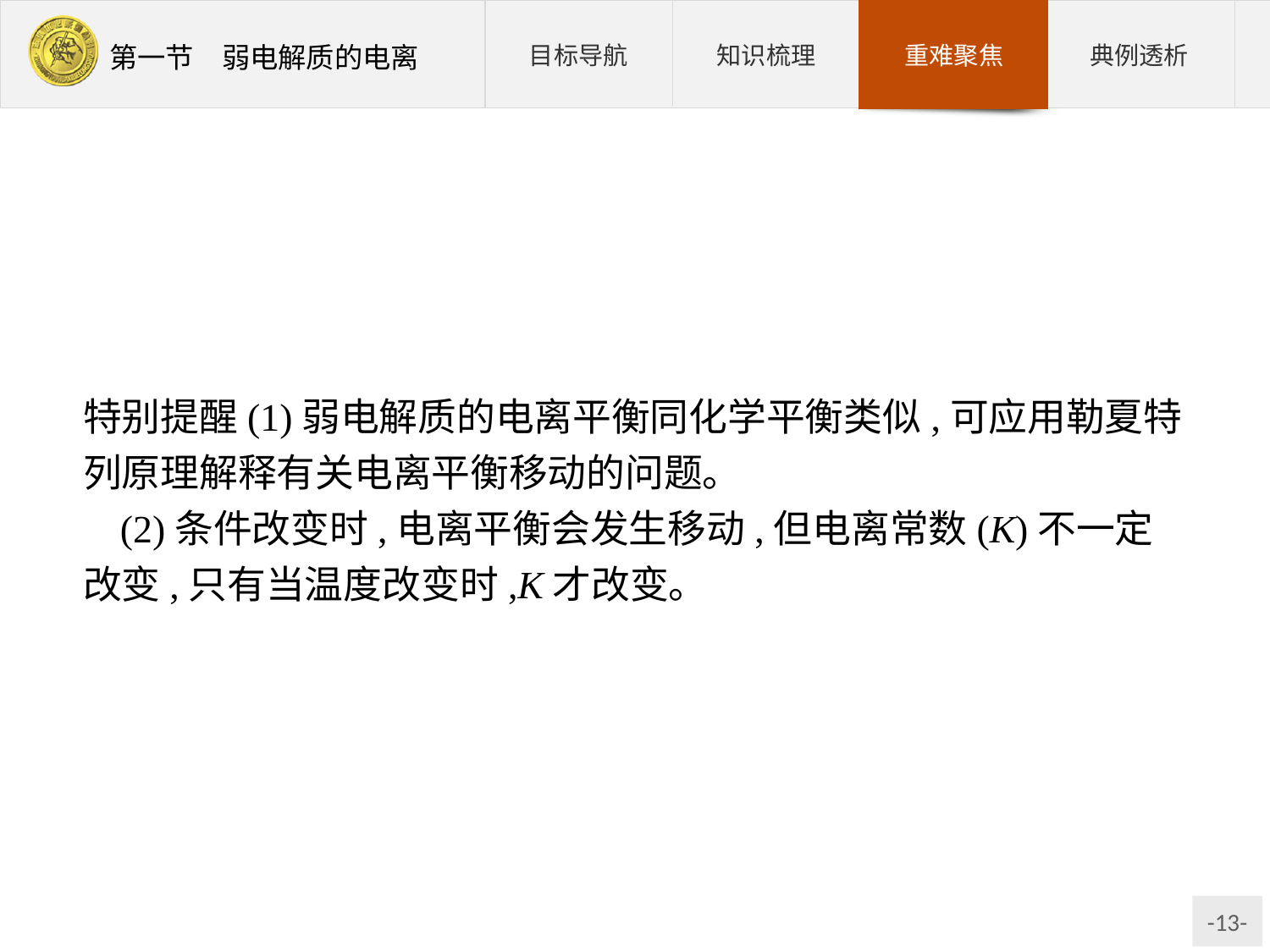

特别提醒(1)弱电解质的电离平衡同化学平衡类似,可应用勒夏特列原理解释有关电离平衡移动的问题。
(2)条件改变时,电离平衡会发生移动,但电离常数(K)不一定改变,只有当温度改变时,K才改变。